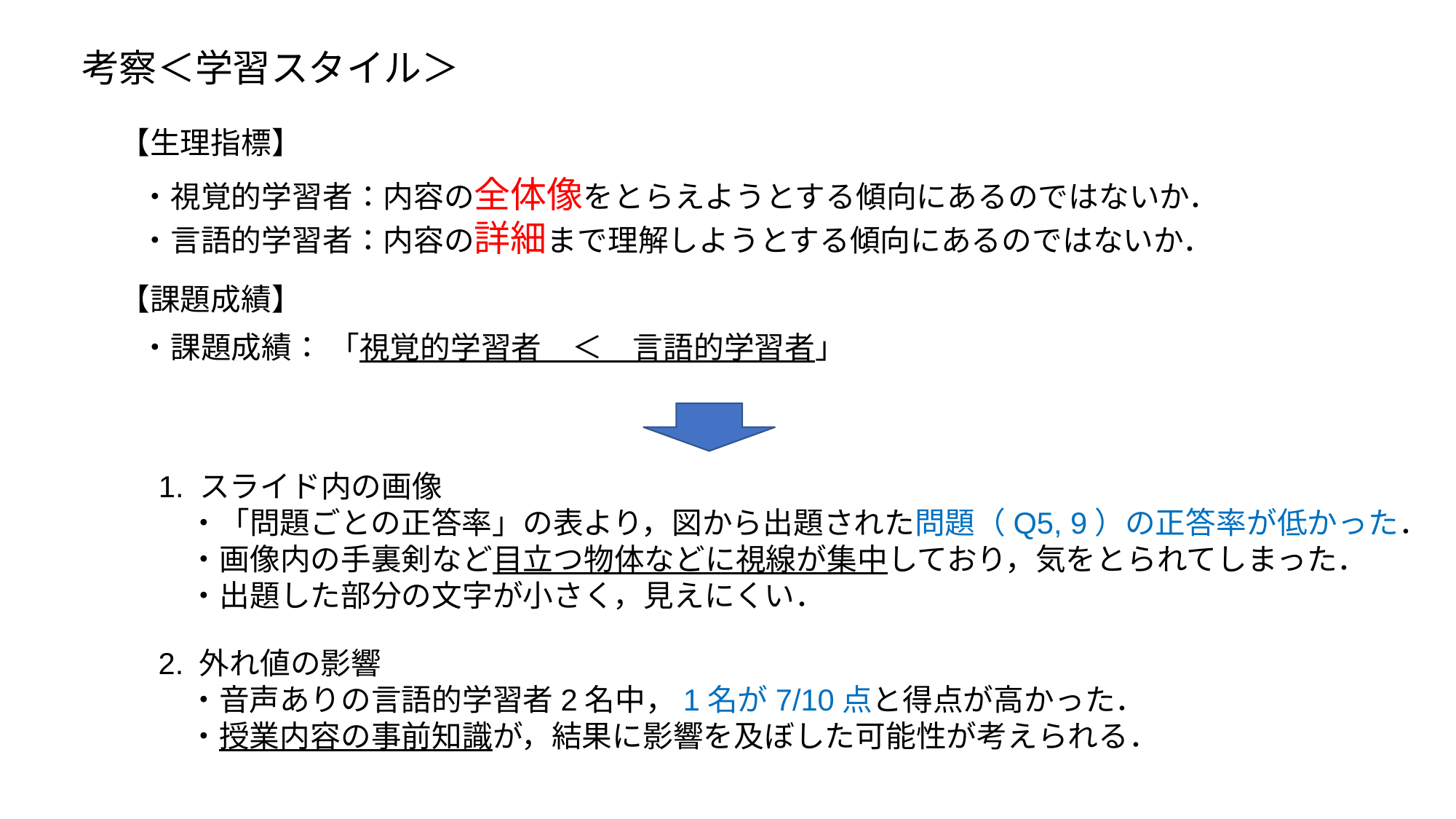

考察＜学習スタイル＞
【生理指標】
・視覚的学習者：内容の全体像をとらえようとする傾向にあるのではないか．
・言語的学習者：内容の詳細まで理解しようとする傾向にあるのではないか．
【課題成績】
・課題成績： 「視覚的学習者　＜　言語的学習者」

1. スライド内の画像
　・「問題ごとの正答率」の表より，図から出題された問題（Q5, 9）の正答率が低かった．
　・画像内の手裏剣など目立つ物体などに視線が集中しており，気をとられてしまった．
　・出題した部分の文字が小さく，見えにくい．
2. 外れ値の影響
　・音声ありの言語的学習者2名中，1名が7/10点と得点が高かった．
　・授業内容の事前知識が，結果に影響を及ぼした可能性が考えられる．